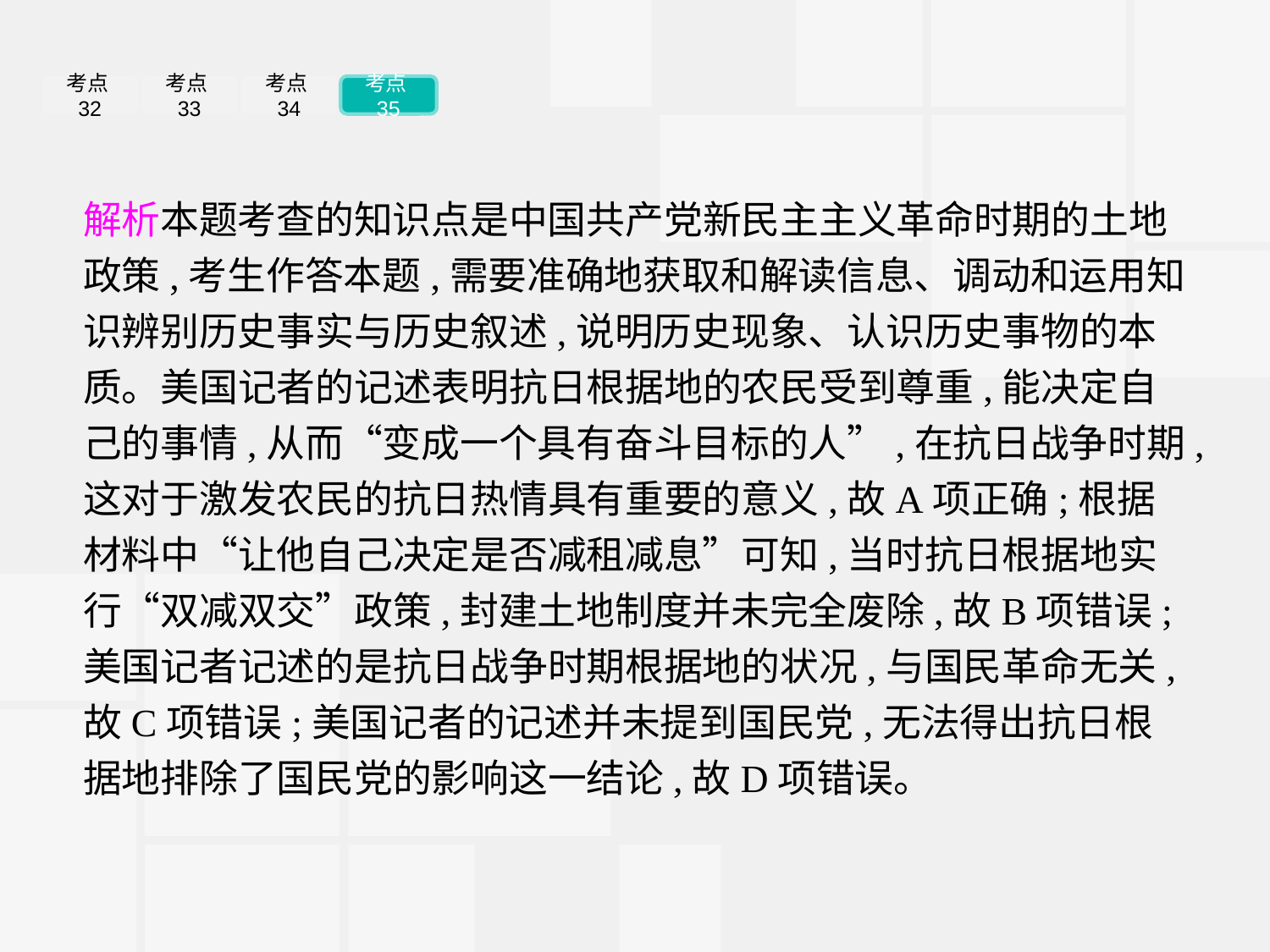

考点32
考点33
考点34
考点35
解析本题考查的知识点是中国共产党新民主主义革命时期的土地政策,考生作答本题,需要准确地获取和解读信息、调动和运用知识辨别历史事实与历史叙述,说明历史现象、认识历史事物的本质。美国记者的记述表明抗日根据地的农民受到尊重,能决定自己的事情,从而“变成一个具有奋斗目标的人”,在抗日战争时期,这对于激发农民的抗日热情具有重要的意义,故A项正确;根据材料中“让他自己决定是否减租减息”可知,当时抗日根据地实行“双减双交”政策,封建土地制度并未完全废除,故B项错误;美国记者记述的是抗日战争时期根据地的状况,与国民革命无关,故C项错误;美国记者的记述并未提到国民党,无法得出抗日根据地排除了国民党的影响这一结论,故D项错误。